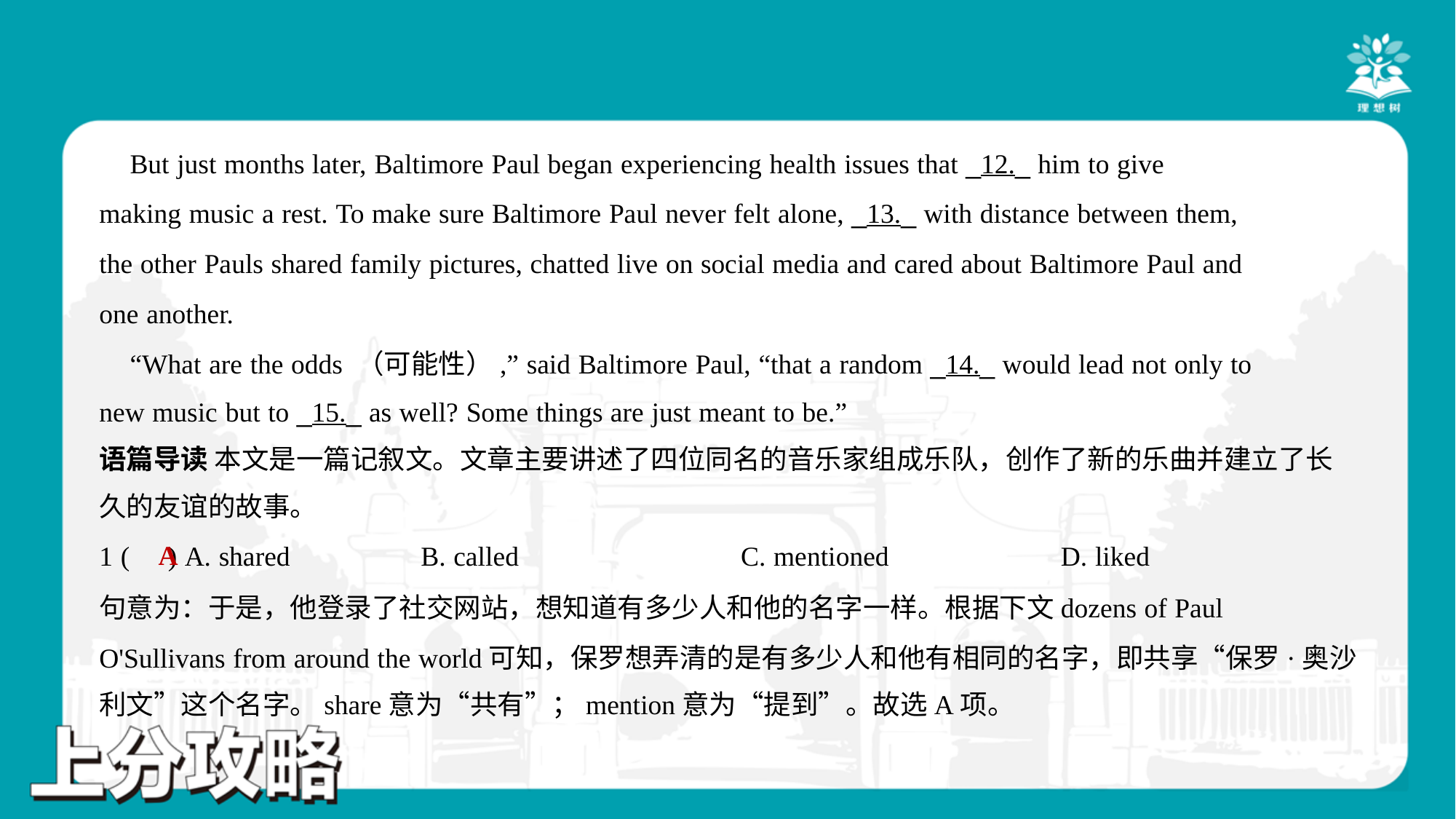

But just months later, Baltimore Paul began experiencing health issues that _12._ him to give
making music a rest. To make sure Baltimore Paul never felt alone, _13._ with distance between them,
the other Pauls shared family pictures, chatted live on social media and cared about Baltimore Paul and
one another.
    “What are the odds （可能性）,” said Baltimore Paul, “that a random _14._ would lead not only to
new music but to _15._ as well? Some things are just meant to be.”#5
语篇导读 本文是一篇记叙文。文章主要讲述了四位同名的音乐家组成乐队，创作了新的乐曲并建立了长
久的友谊的故事。
A
1 (     ) A. shared	B. called	C. mentioned	D. liked
句意为：于是，他登录了社交网站，想知道有多少人和他的名字一样。根据下文dozens of Paul
O'Sullivans from around the world可知，保罗想弄清的是有多少人和他有相同的名字，即共享“保罗·奥沙
利文”这个名字。share意为“共有”；mention意为“提到”。故选A项。